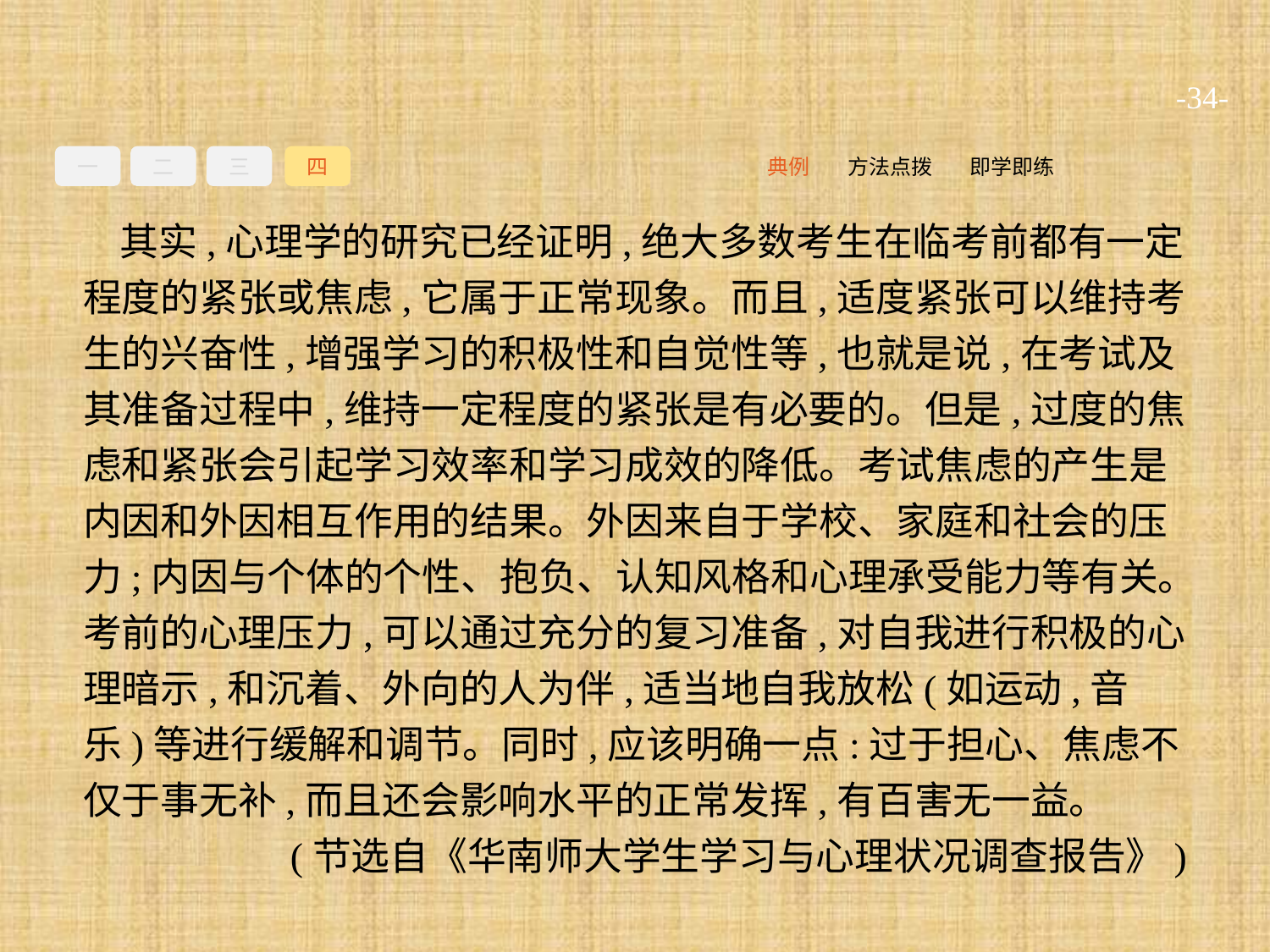

-34-
一
二
三
四
即学即练
方法点拨
典例
其实,心理学的研究已经证明,绝大多数考生在临考前都有一定程度的紧张或焦虑,它属于正常现象。而且,适度紧张可以维持考生的兴奋性,增强学习的积极性和自觉性等,也就是说,在考试及其准备过程中,维持一定程度的紧张是有必要的。但是,过度的焦虑和紧张会引起学习效率和学习成效的降低。考试焦虑的产生是内因和外因相互作用的结果。外因来自于学校、家庭和社会的压力;内因与个体的个性、抱负、认知风格和心理承受能力等有关。考前的心理压力,可以通过充分的复习准备,对自我进行积极的心理暗示,和沉着、外向的人为伴,适当地自我放松(如运动,音乐)等进行缓解和调节。同时,应该明确一点:过于担心、焦虑不仅于事无补,而且还会影响水平的正常发挥,有百害无一益。
(节选自《华南师大学生学习与心理状况调查报告》)